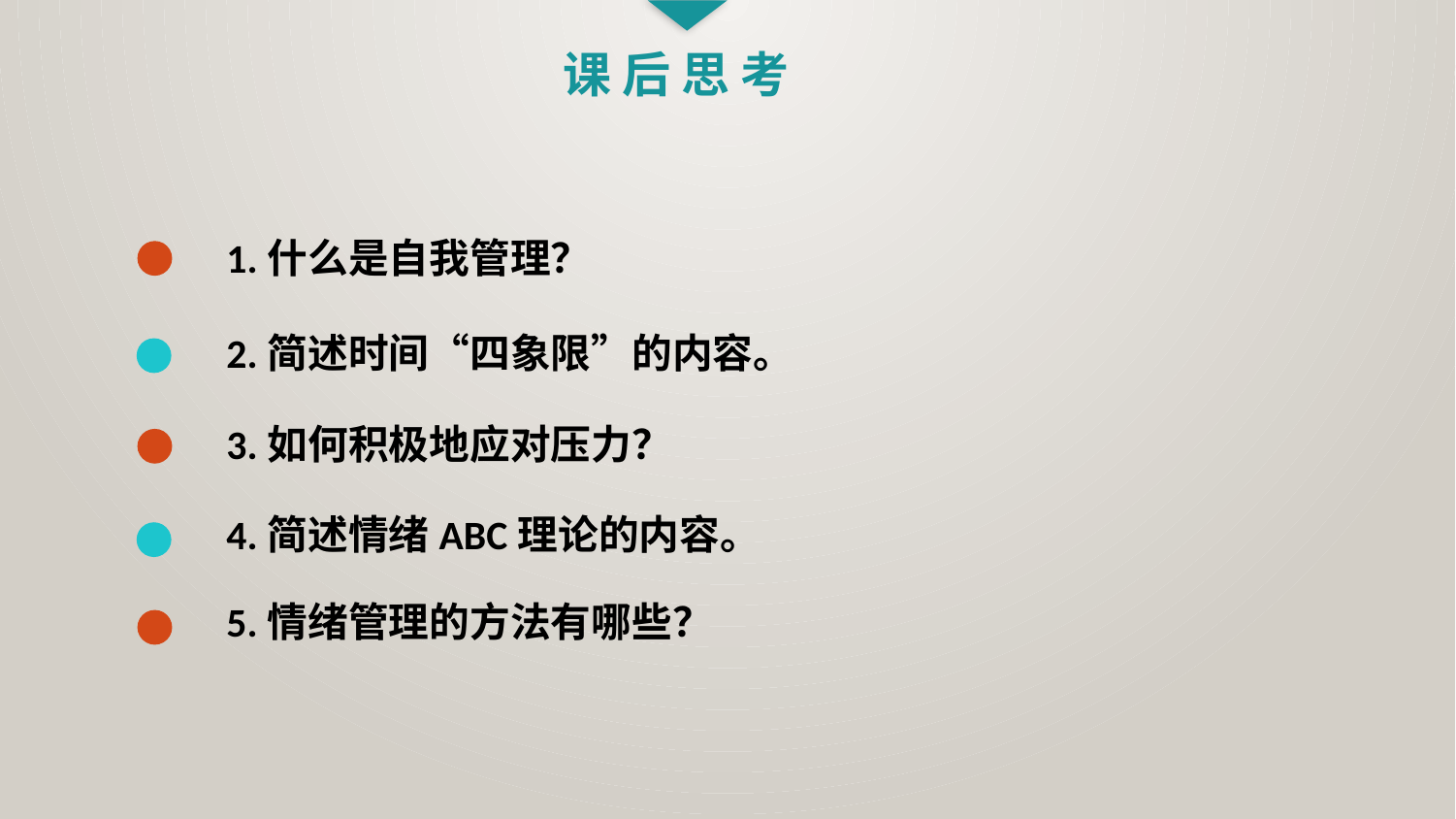

课 后 思 考
1.什么是自我管理？

2.简述时间“四象限”的内容。

3.如何积极地应对压力？

4.简述情绪ABC理论的内容。

5.情绪管理的方法有哪些？

77